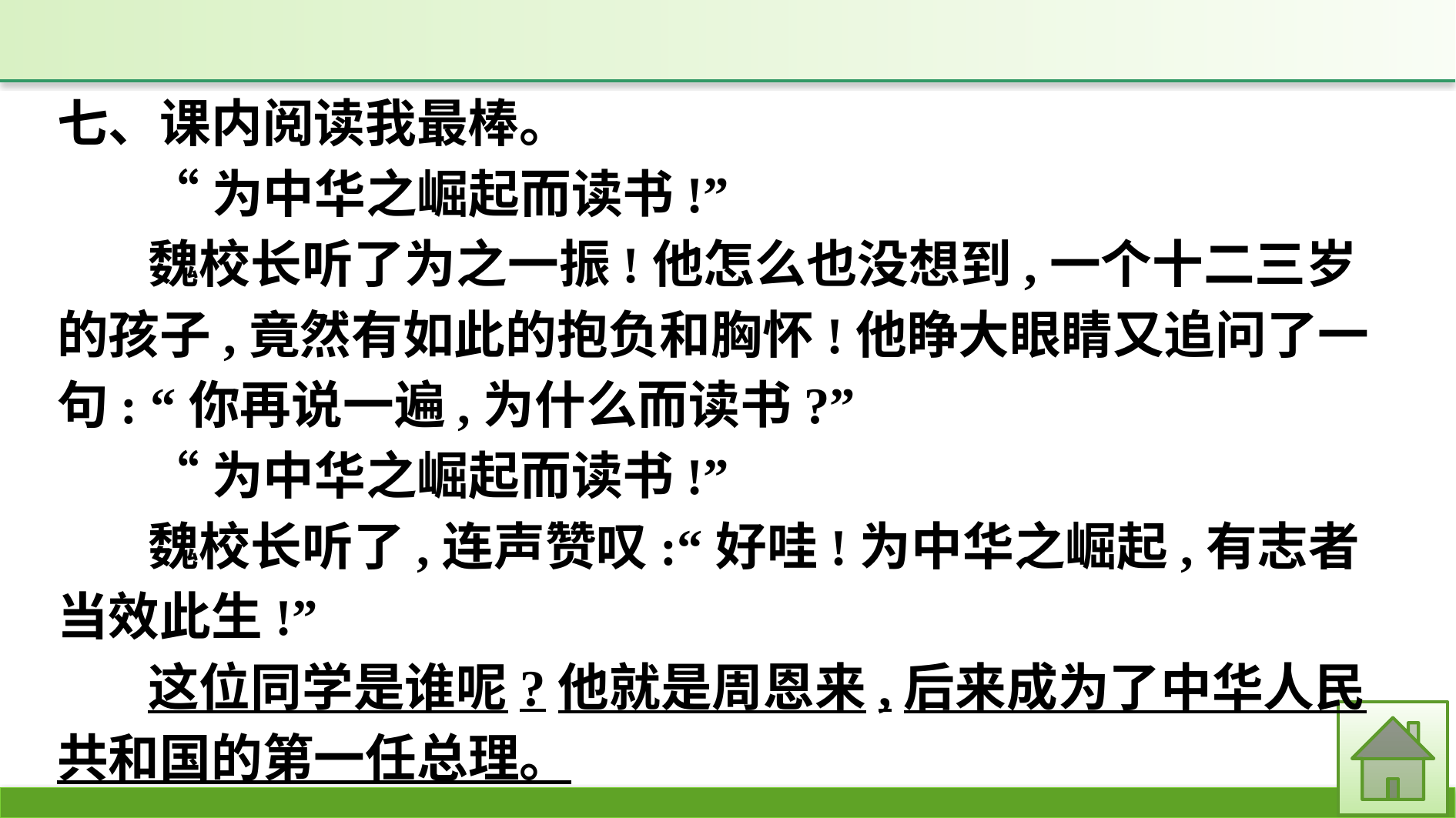

七、课内阅读我最棒。
“为中华之崛起而读书!”
魏校长听了为之一振!他怎么也没想到,一个十二三岁的孩子,竟然有如此的抱负和胸怀!他睁大眼睛又追问了一句: “你再说一遍,为什么而读书?”
“为中华之崛起而读书!”
魏校长听了,连声赞叹:“好哇!为中华之崛起,有志者当效此生!”
这位同学是谁呢?他就是周恩来,后来成为了中华人民共和国的第一任总理。